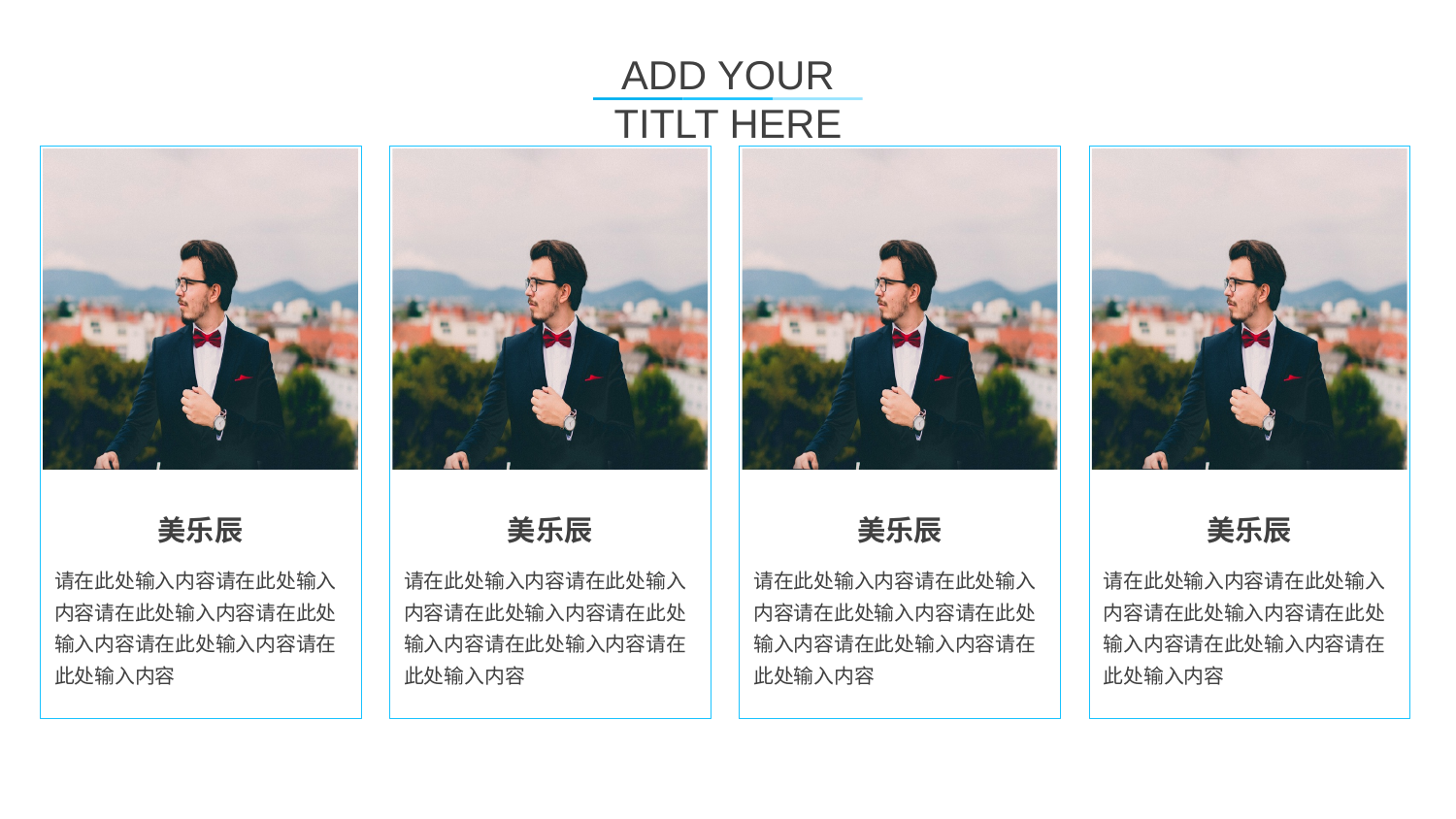

ADD YOUR TITLT HERE

美乐辰
请在此处输入内容请在此处输入内容请在此处输入内容请在此处输入内容请在此处输入内容请在此处输入内容

美乐辰
请在此处输入内容请在此处输入内容请在此处输入内容请在此处输入内容请在此处输入内容请在此处输入内容

美乐辰
请在此处输入内容请在此处输入内容请在此处输入内容请在此处输入内容请在此处输入内容请在此处输入内容

美乐辰
请在此处输入内容请在此处输入内容请在此处输入内容请在此处输入内容请在此处输入内容请在此处输入内容